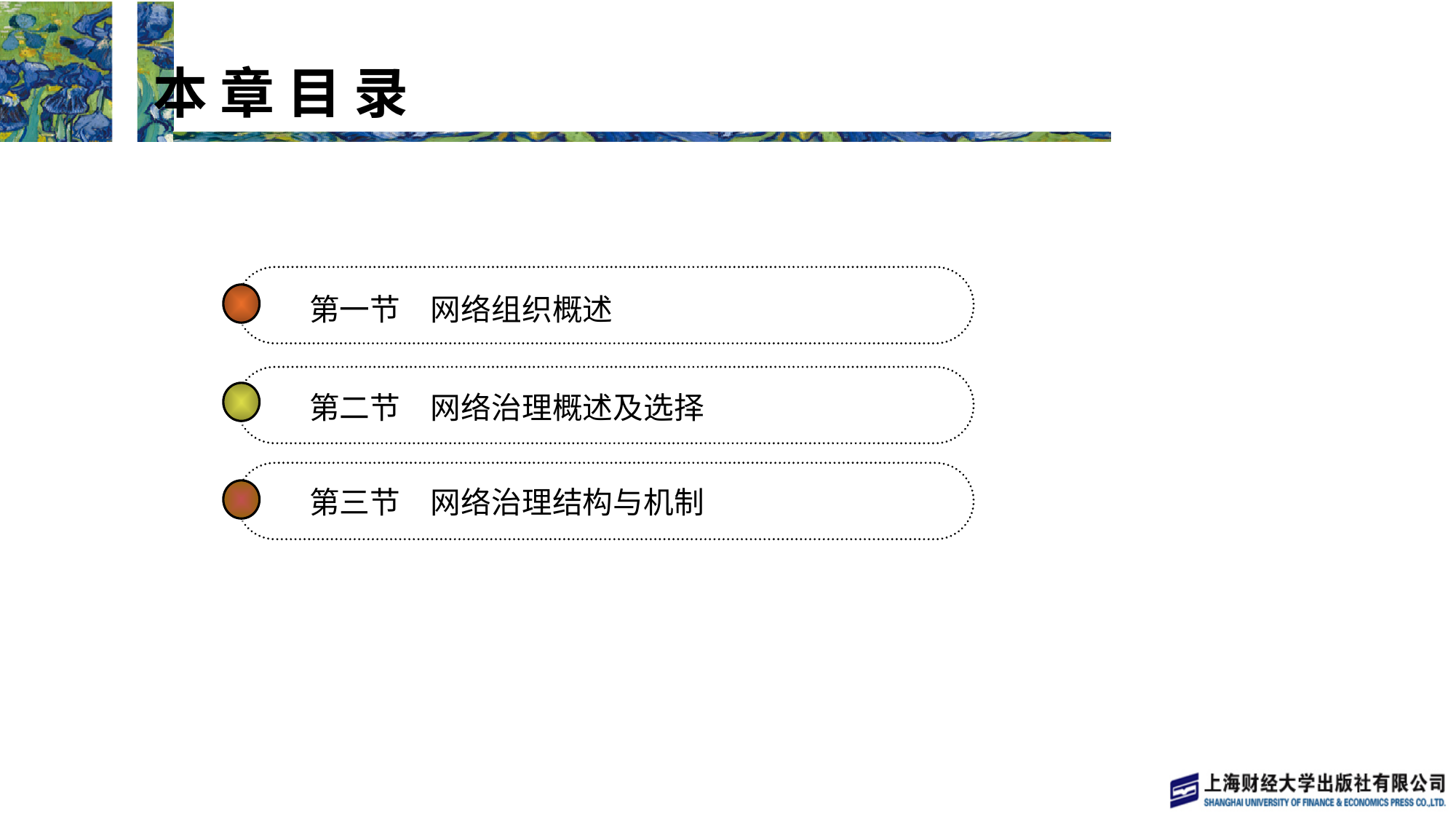

本  章  目   录
         本 章 目 录

第一节　网络组织概述

第二节　网络治理概述及选择

第三节　网络治理结构与机制